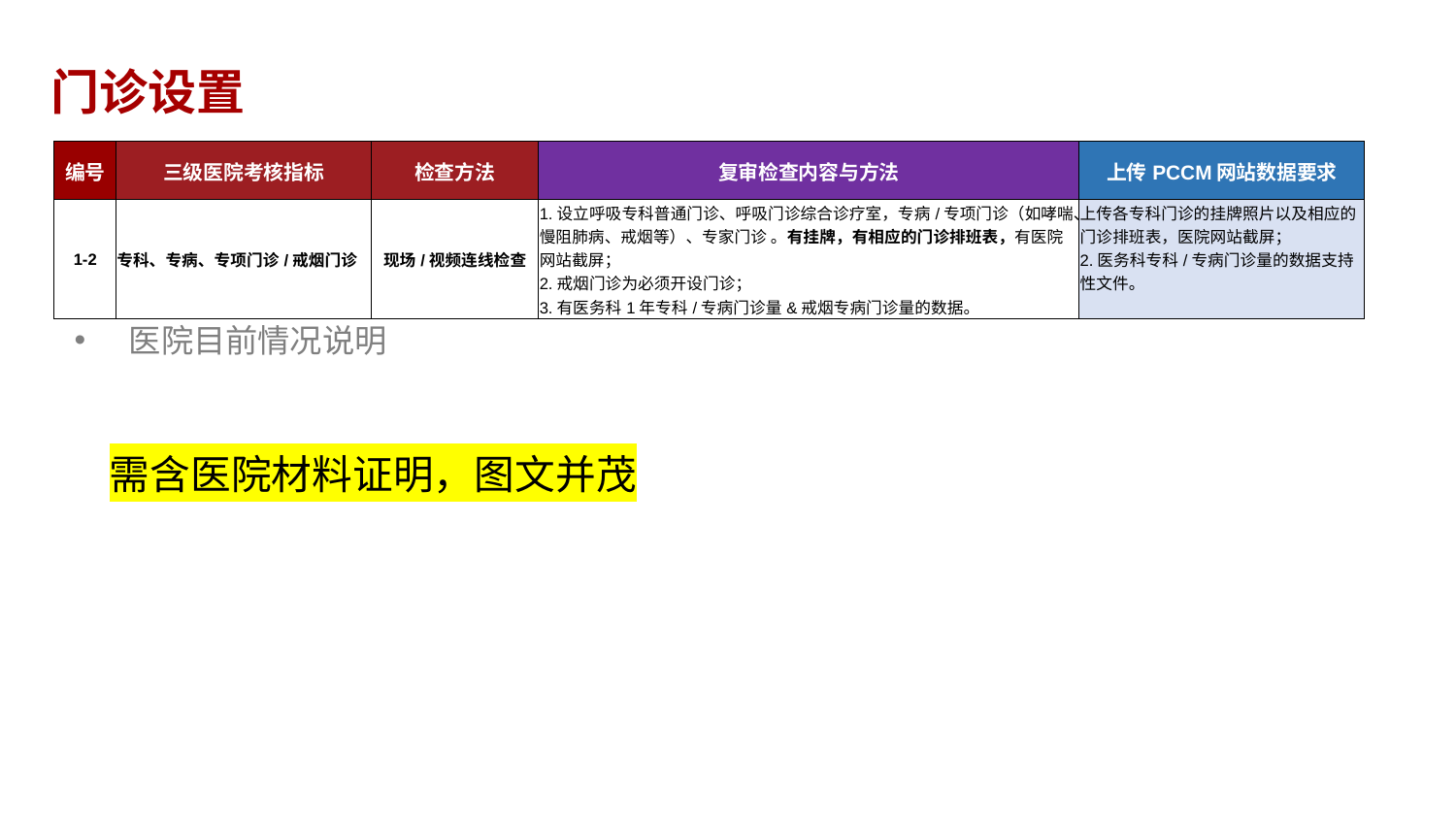

门诊设置
| 编号 | 三级医院考核指标 | 检查方法 | 复审检查内容与方法 | 上传PCCM网站数据要求 |
| --- | --- | --- | --- | --- |
| 1-2 | 专科、专病、专项门诊/戒烟门诊 | 现场/视频连线检查 | 1.设立呼吸专科普通门诊、呼吸门诊综合诊疗室，专病/专项门诊（如哮喘、慢阻肺病、戒烟等）、专家门诊 。有挂牌，有相应的门诊排班表，有医院网站截屏； 2.戒烟门诊为必须开设门诊； 3.有医务科1年专科/专病门诊量&戒烟专病门诊量的数据。 | 上传各专科门诊的挂牌照片以及相应的门诊排班表，医院网站截屏； 2.医务科专科/专病门诊量的数据支持性文件。 |
医院目前情况说明
需含医院材料证明，图文并茂